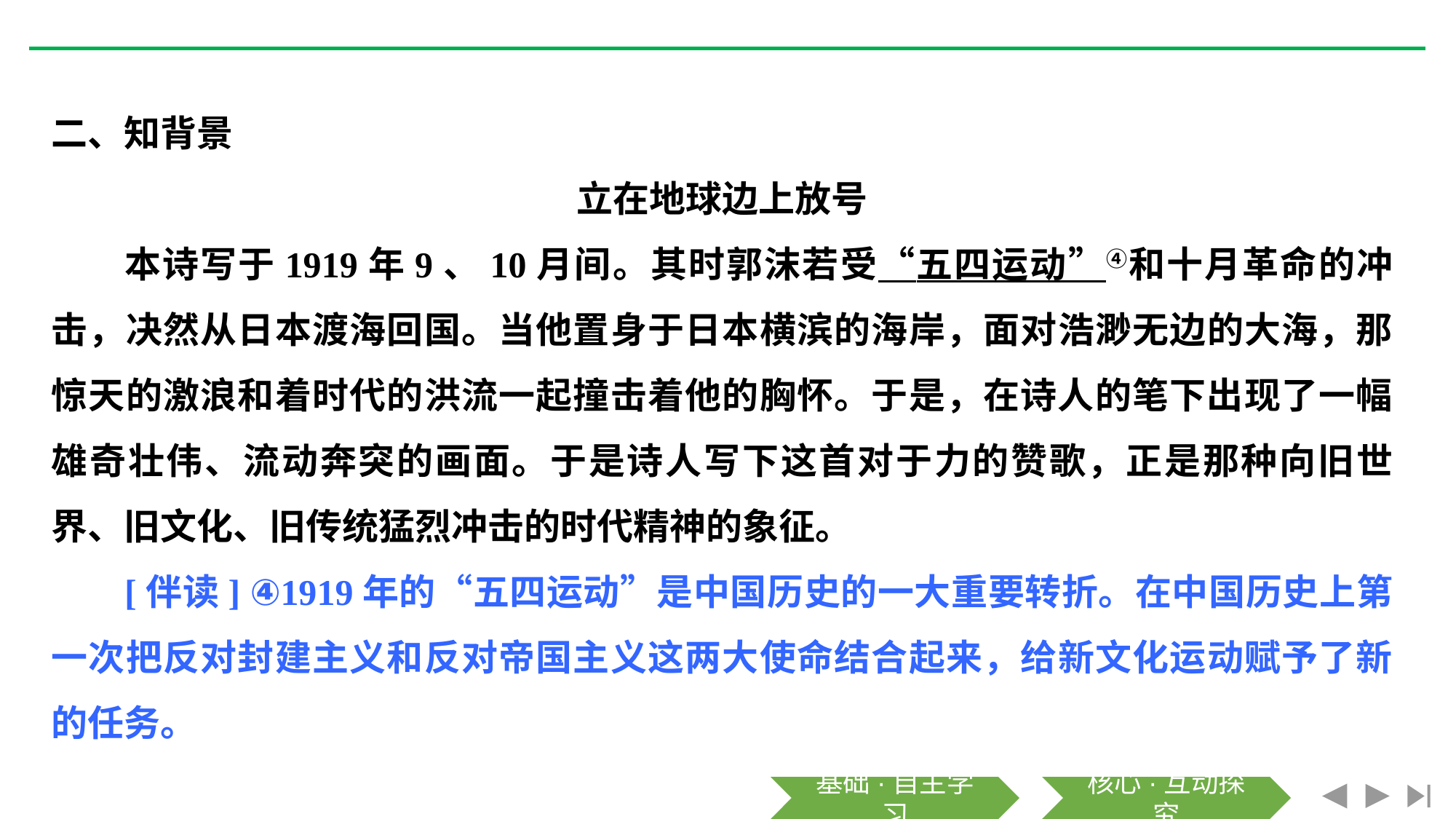

二、知背景
立在地球边上放号
本诗写于1919年9、10月间。其时郭沫若受“五四运动”④和十月革命的冲击，决然从日本渡海回国。当他置身于日本横滨的海岸，面对浩渺无边的大海，那惊天的激浪和着时代的洪流一起撞击着他的胸怀。于是，在诗人的笔下出现了一幅雄奇壮伟、流动奔突的画面。于是诗人写下这首对于力的赞歌，正是那种向旧世界、旧文化、旧传统猛烈冲击的时代精神的象征。
[伴读] ④1919年的“五四运动”是中国历史的一大重要转折。在中国历史上第一次把反对封建主义和反对帝国主义这两大使命结合起来，给新文化运动赋予了新的任务。